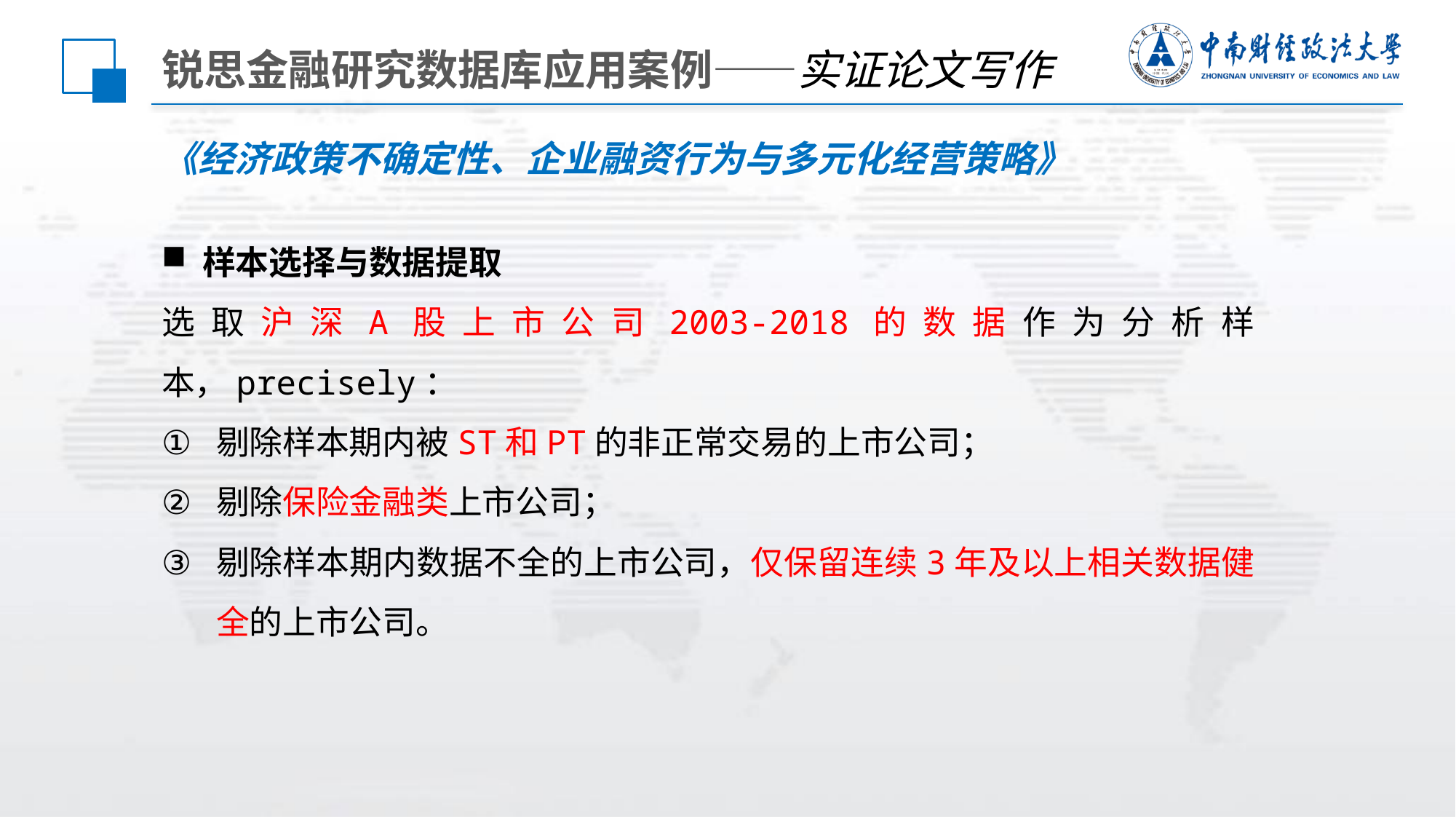

锐思金融研究数据库应用案例——实证论文写作
《经济政策不确定性、企业融资行为与多元化经营策略》
样本选择与数据提取
选取沪深A股上市公司2003-2018的数据作为分析样本，precisely：
剔除样本期内被ST和PT的非正常交易的上市公司；
剔除保险金融类上市公司；
剔除样本期内数据不全的上市公司，仅保留连续3年及以上相关数据健全的上市公司。